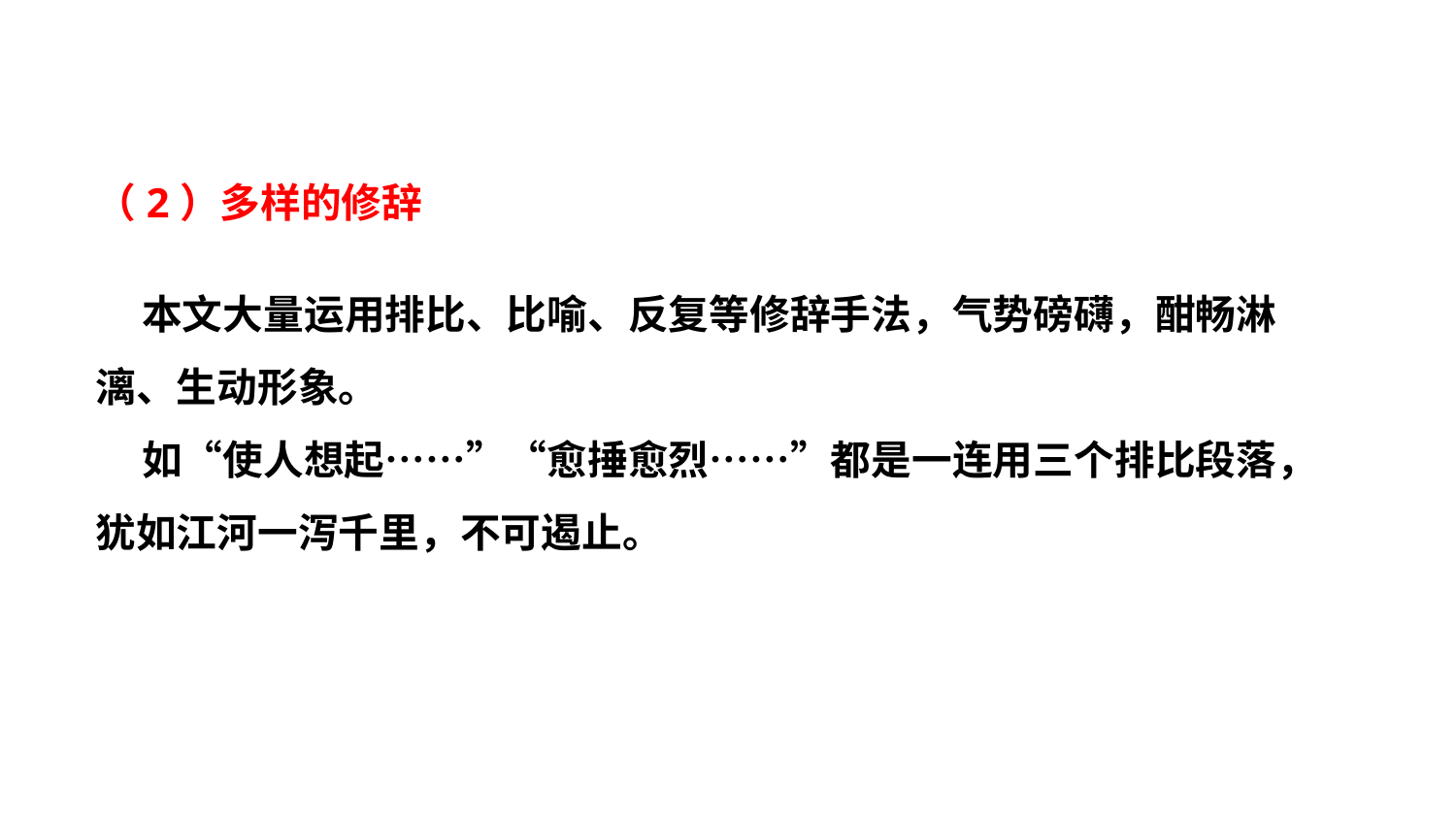

（2）多样的修辞
    本文大量运用排比、比喻、反复等修辞手法，气势磅礴，酣畅淋漓、生动形象。
    如“使人想起……”“愈捶愈烈……”都是一连用三个排比段落，犹如江河一泻千里，不可遏止。